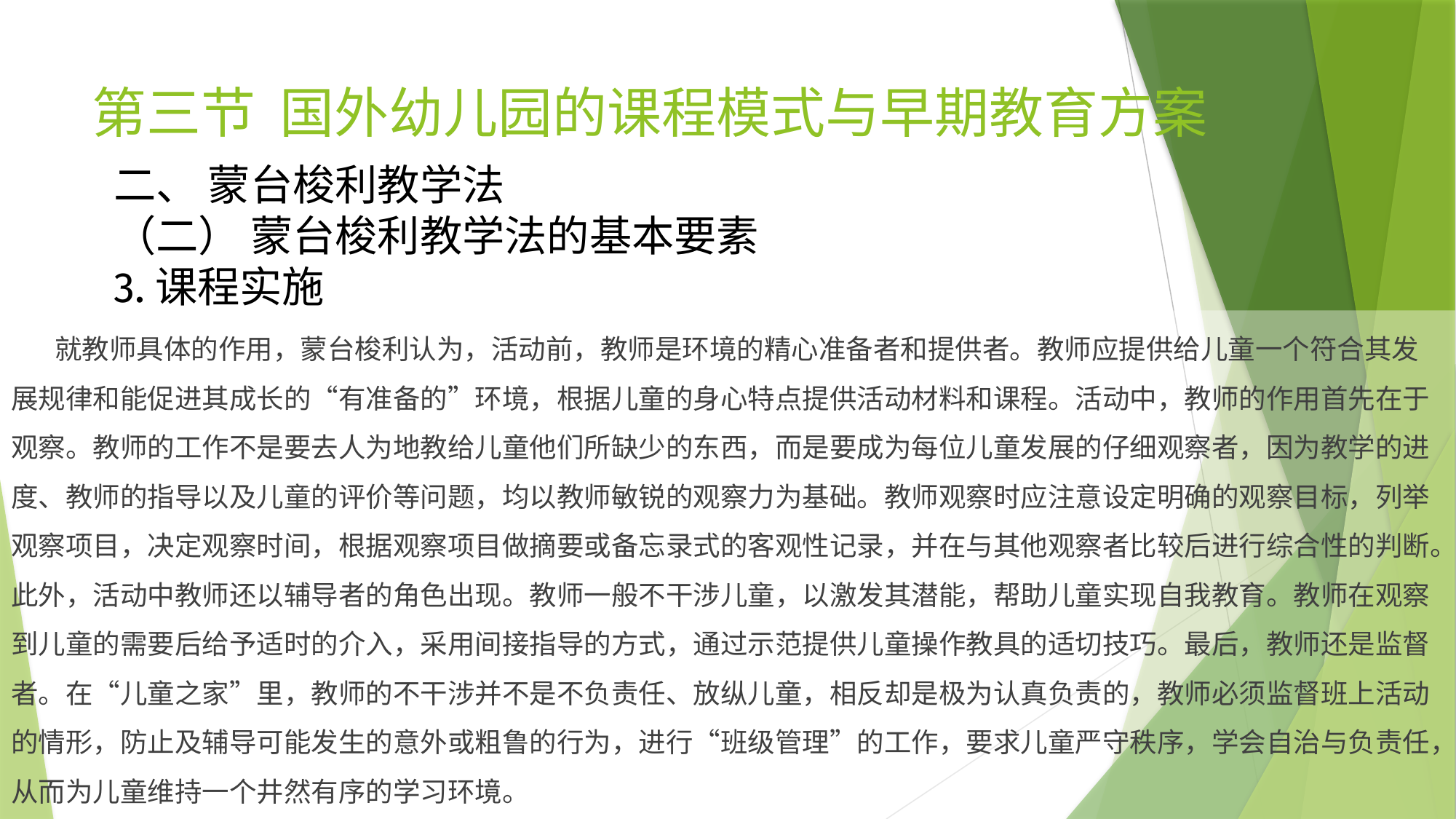

# 第三节  国外幼儿园的课程模式与早期教育方案
二、 蒙台梭利教学法
（二） 蒙台梭利教学法的基本要素
3.课程实施

      就教师具体的作用，蒙台梭利认为，活动前，教师是环境的精心准备者和提供者。教师应提供给儿童一个符合其发展规律和能促进其成长的“有准备的”环境，根据儿童的身心特点提供活动材料和课程。活动中，教师的作用首先在于观察。教师的工作不是要去人为地教给儿童他们所缺少的东西，而是要成为每位儿童发展的仔细观察者，因为教学的进度、教师的指导以及儿童的评价等问题，均以教师敏锐的观察力为基础。教师观察时应注意设定明确的观察目标，列举观察项目，决定观察时间，根据观察项目做摘要或备忘录式的客观性记录，并在与其他观察者比较后进行综合性的判断。此外，活动中教师还以辅导者的角色出现。教师一般不干涉儿童，以激发其潜能，帮助儿童实现自我教育。教师在观察到儿童的需要后给予适时的介入，采用间接指导的方式，通过示范提供儿童操作教具的适切技巧。最后，教师还是监督者。在“儿童之家”里，教师的不干涉并不是不负责任、放纵儿童，相反却是极为认真负责的，教师必须监督班上活动的情形，防止及辅导可能发生的意外或粗鲁的行为，进行“班级管理”的工作，要求儿童严守秩序，学会自治与负责任，从而为儿童维持一个井然有序的学习环境。